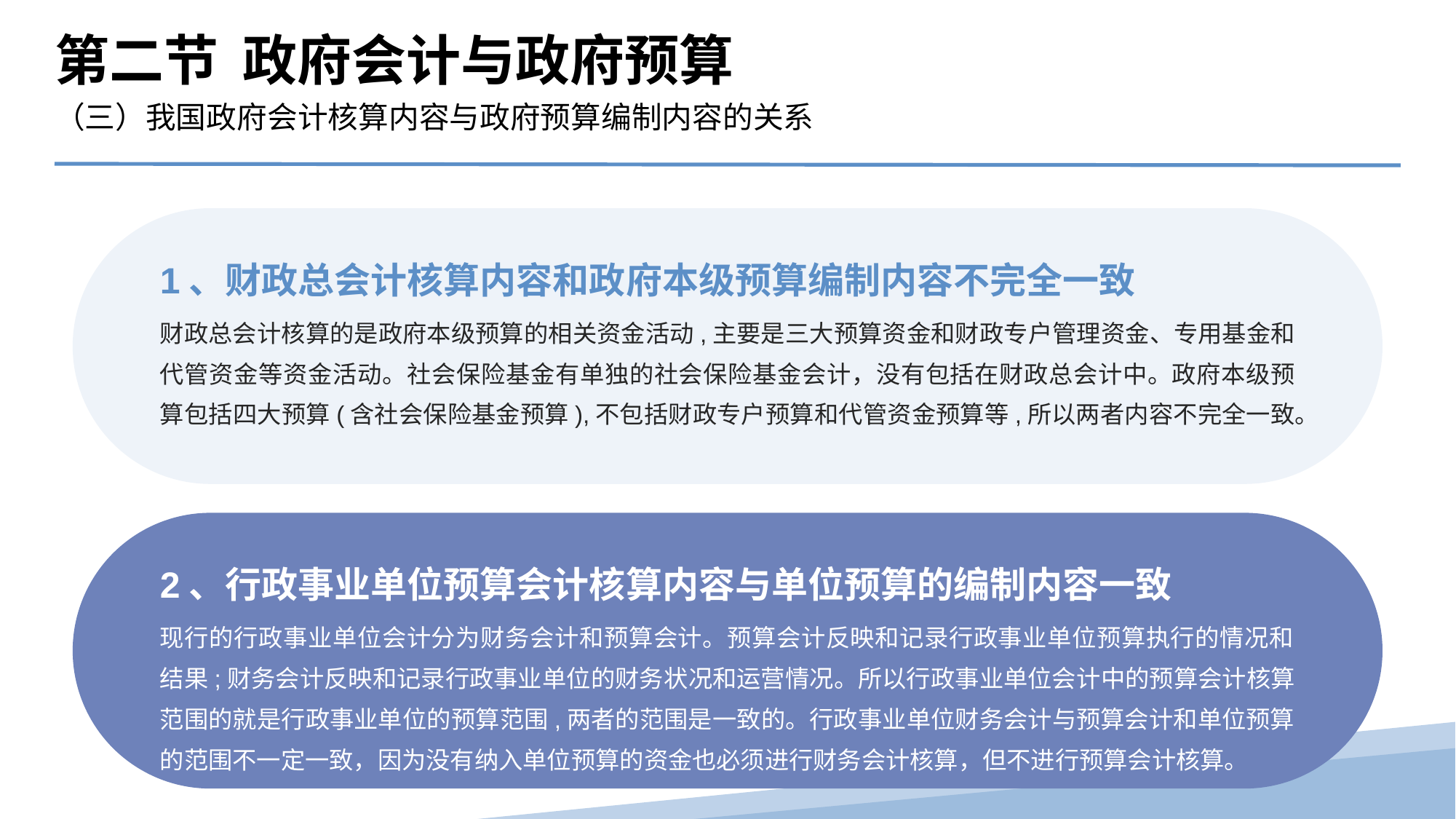

第二节  政府会计与政府预算
（三）我国政府会计核算内容与政府预算编制内容的关系

1、财政总会计核算内容和政府本级预算编制内容不完全一致
财政总会计核算的是政府本级预算的相关资金活动,主要是三大预算资金和财政专户管理资金、专用基金和代管资金等资金活动。社会保险基金有单独的社会保险基金会计，没有包括在财政总会计中。政府本级预算包括四大预算(含社会保险基金预算),不包括财政专户预算和代管资金预算等,所以两者内容不完全一致。

2、行政事业单位预算会计核算内容与单位预算的编制内容一致
现行的行政事业单位会计分为财务会计和预算会计。预算会计反映和记录行政事业单位预算执行的情况和结果;财务会计反映和记录行政事业单位的财务状况和运营情况。所以行政事业单位会计中的预算会计核算范围的就是行政事业单位的预算范围,两者的范围是一致的。行政事业单位财务会计与预算会计和单位预算的范围不一定一致，因为没有纳入单位预算的资金也必须进行财务会计核算，但不进行预算会计核算。